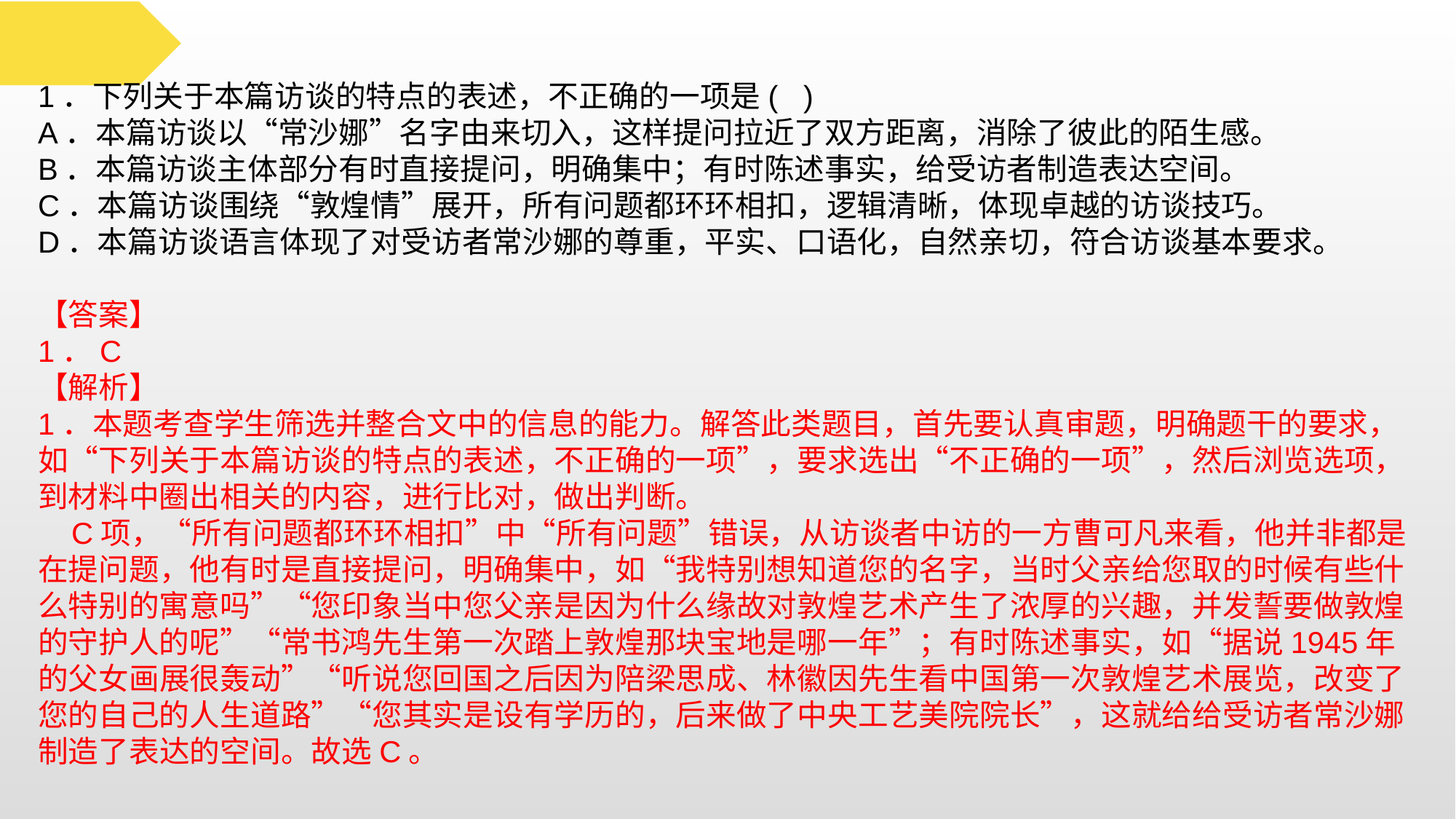

1．下列关于本篇访谈的特点的表述，不正确的一项是(   )
A．本篇访谈以“常沙娜”名字由来切入，这样提问拉近了双方距离，消除了彼此的陌生感。
B．本篇访谈主体部分有时直接提问，明确集中；有时陈述事实，给受访者制造表达空间。
C．本篇访谈围绕“敦煌情”展开，所有问题都环环相扣，逻辑清晰，体现卓越的访谈技巧。
D．本篇访谈语言体现了对受访者常沙娜的尊重，平实、口语化，自然亲切，符合访谈基本要求。

【答案】
1．C
【解析】
1．本题考查学生筛选并整合文中的信息的能力。解答此类题目，首先要认真审题，明确题干的要求，如“下列关于本篇访谈的特点的表述，不正确的一项”，要求选出“不正确的一项”，然后浏览选项，到材料中圈出相关的内容，进行比对，做出判断。
    C项，“所有问题都环环相扣”中“所有问题”错误，从访谈者中访的一方曹可凡来看，他并非都是在提问题，他有时是直接提问，明确集中，如“我特别想知道您的名字，当时父亲给您取的时候有些什么特别的寓意吗”“您印象当中您父亲是因为什么缘故对敦煌艺术产生了浓厚的兴趣，并发誓要做敦煌的守护人的呢”“常书鸿先生第一次踏上敦煌那块宝地是哪一年”；有时陈述事实，如“据说1945年的父女画展很轰动”“听说您回国之后因为陪梁思成、林徽因先生看中国第一次敦煌艺术展览，改变了您的自己的人生道路”“您其实是设有学历的，后来做了中央工艺美院院长”，这就给给受访者常沙娜制造了表达的空间。故选C。